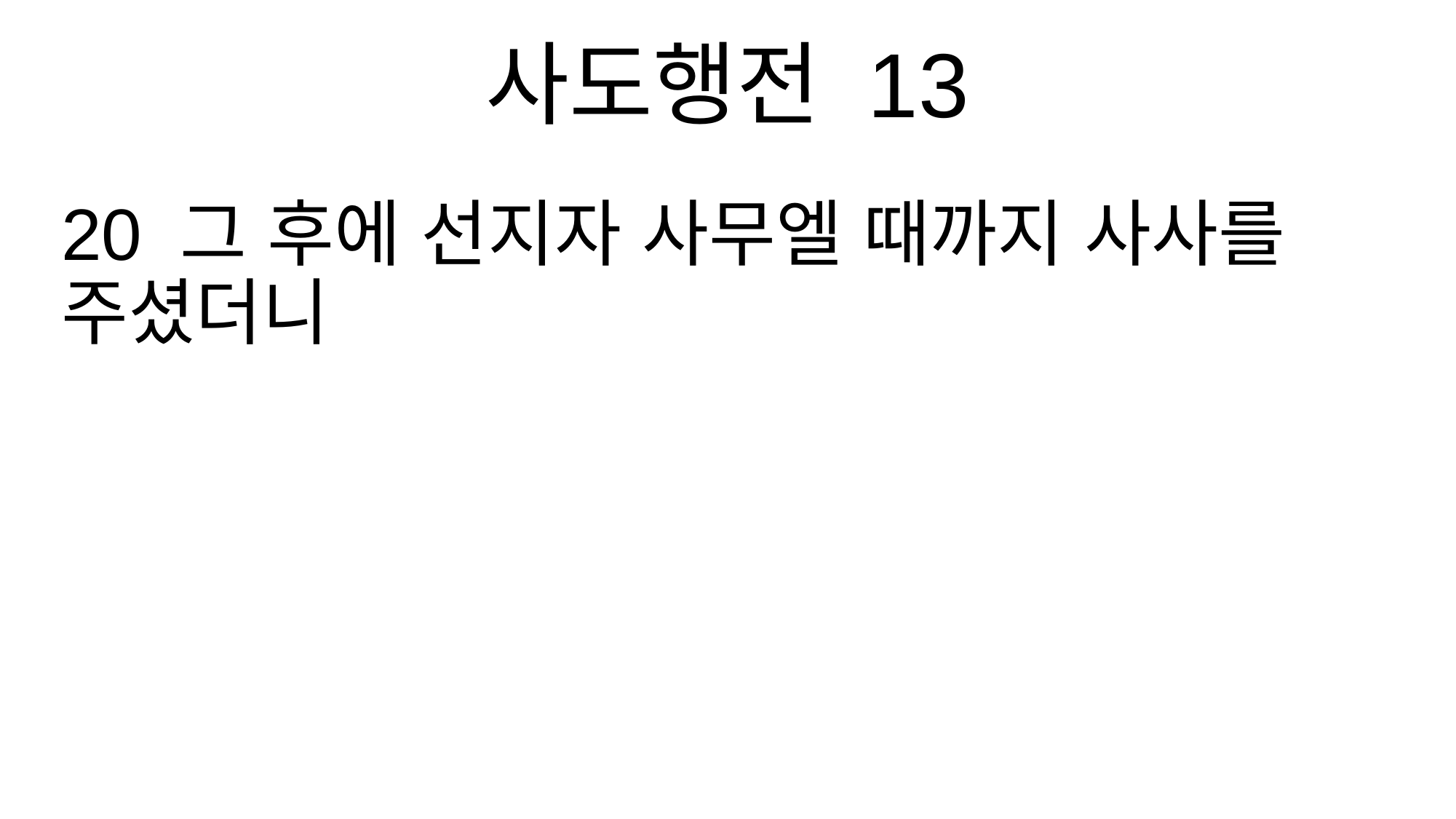

사도행전 13
20 그 후에 선지자 사무엘 때까지 사사를 주셨더니